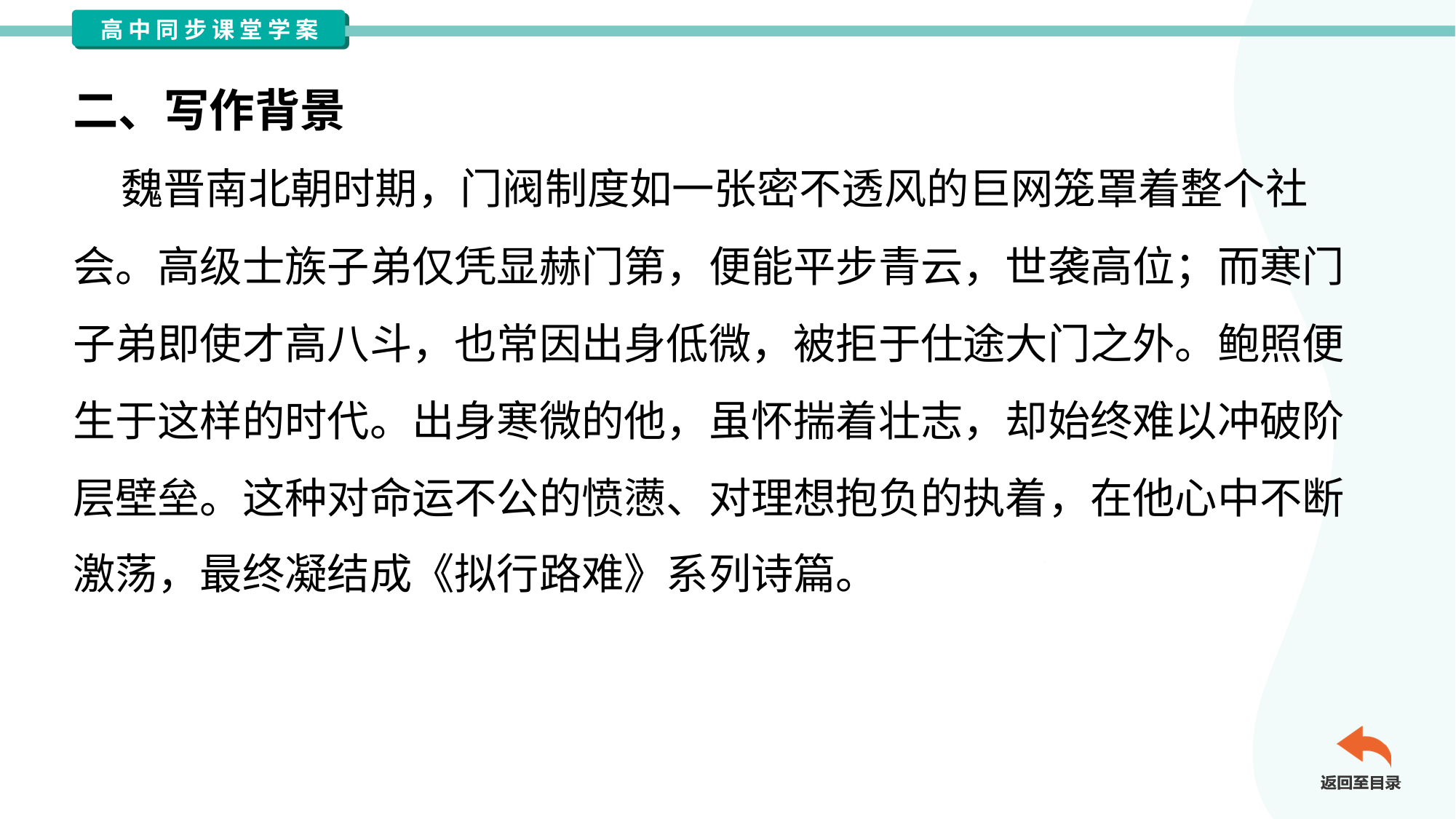

二、写作背景
    魏晋南北朝时期，门阀制度如一张密不透风的巨网笼罩着整个社
会。高级士族子弟仅凭显赫门第，便能平步青云，世袭高位；而寒门
子弟即使才高八斗，也常因出身低微，被拒于仕途大门之外。鲍照便
生于这样的时代。出身寒微的他，虽怀揣着壮志，却始终难以冲破阶
层壁垒。这种对命运不公的愤懑、对理想抱负的执着，在他心中不断
激荡，最终凝结成《拟行路难》系列诗篇。